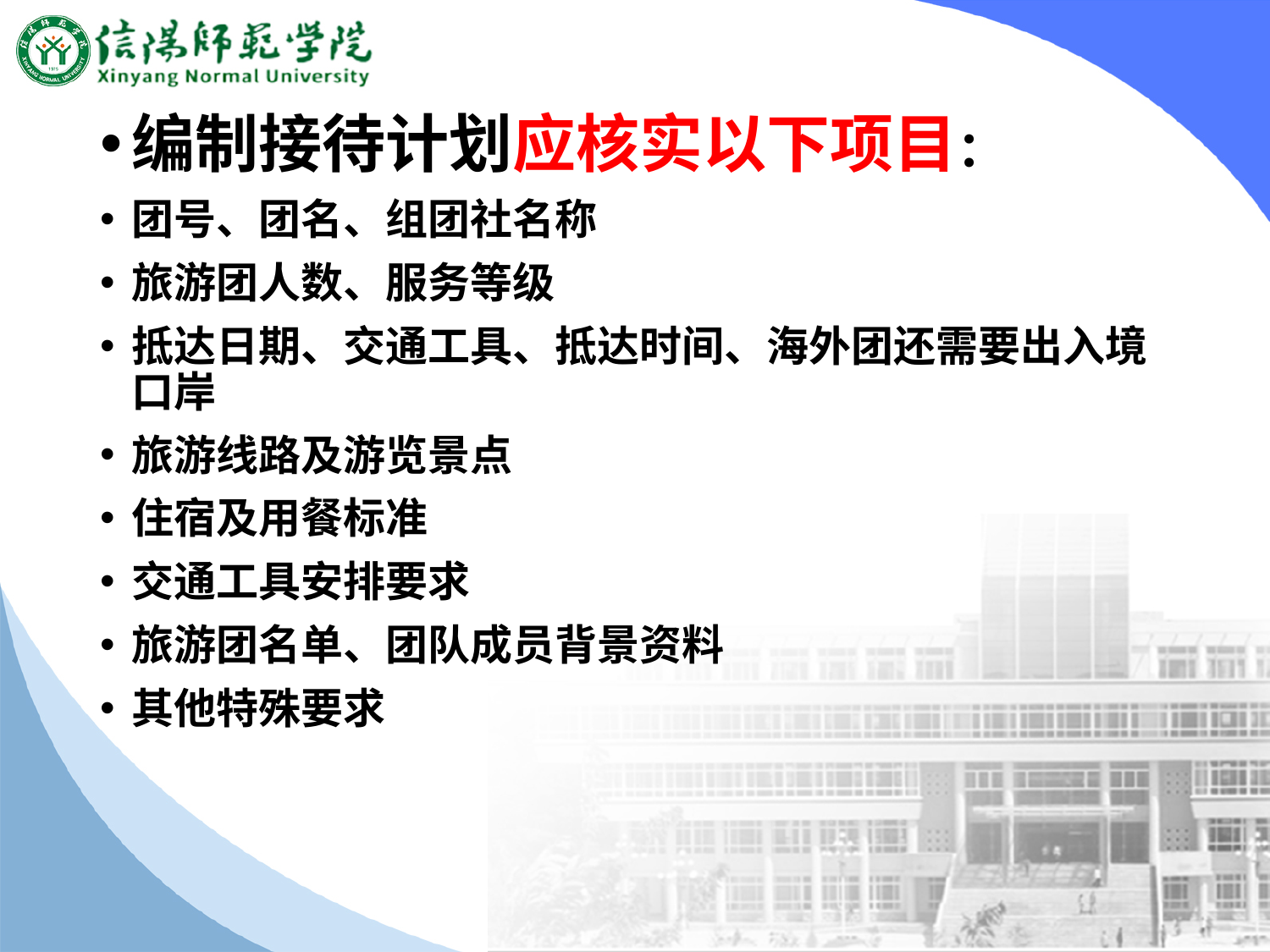

#
编制接待计划应核实以下项目：
团号、团名、组团社名称
旅游团人数、服务等级
抵达日期、交通工具、抵达时间、海外团还需要出入境口岸
旅游线路及游览景点
住宿及用餐标准
交通工具安排要求
旅游团名单、团队成员背景资料
其他特殊要求